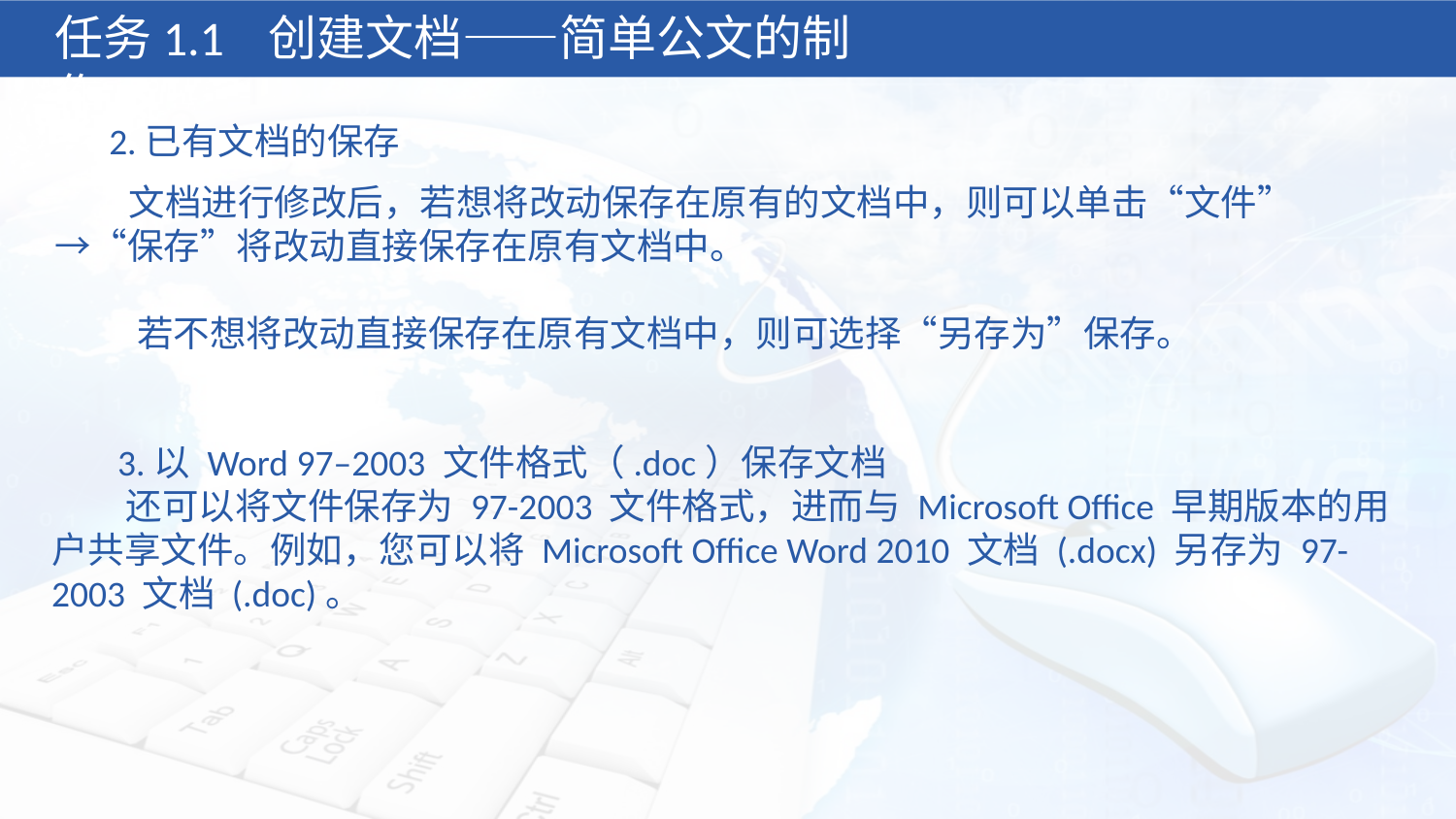

任务1.1   创建文档——简单公文的制作
2.已有文档的保存
        文档进行修改后，若想将改动保存在原有的文档中，则可以单击“文件”→“保存”将改动直接保存在原有文档中。

         若不想将改动直接保存在原有文档中，则可选择“另存为”保存。
        3.以 Word 97–2003 文件格式（.doc）保存文档
        还可以将文件保存为 97-2003 文件格式，进而与 Microsoft Office 早期版本的用户共享文件。例如，您可以将 Microsoft Office Word 2010 文档 (.docx) 另存为 97-2003 文档 (.doc)。